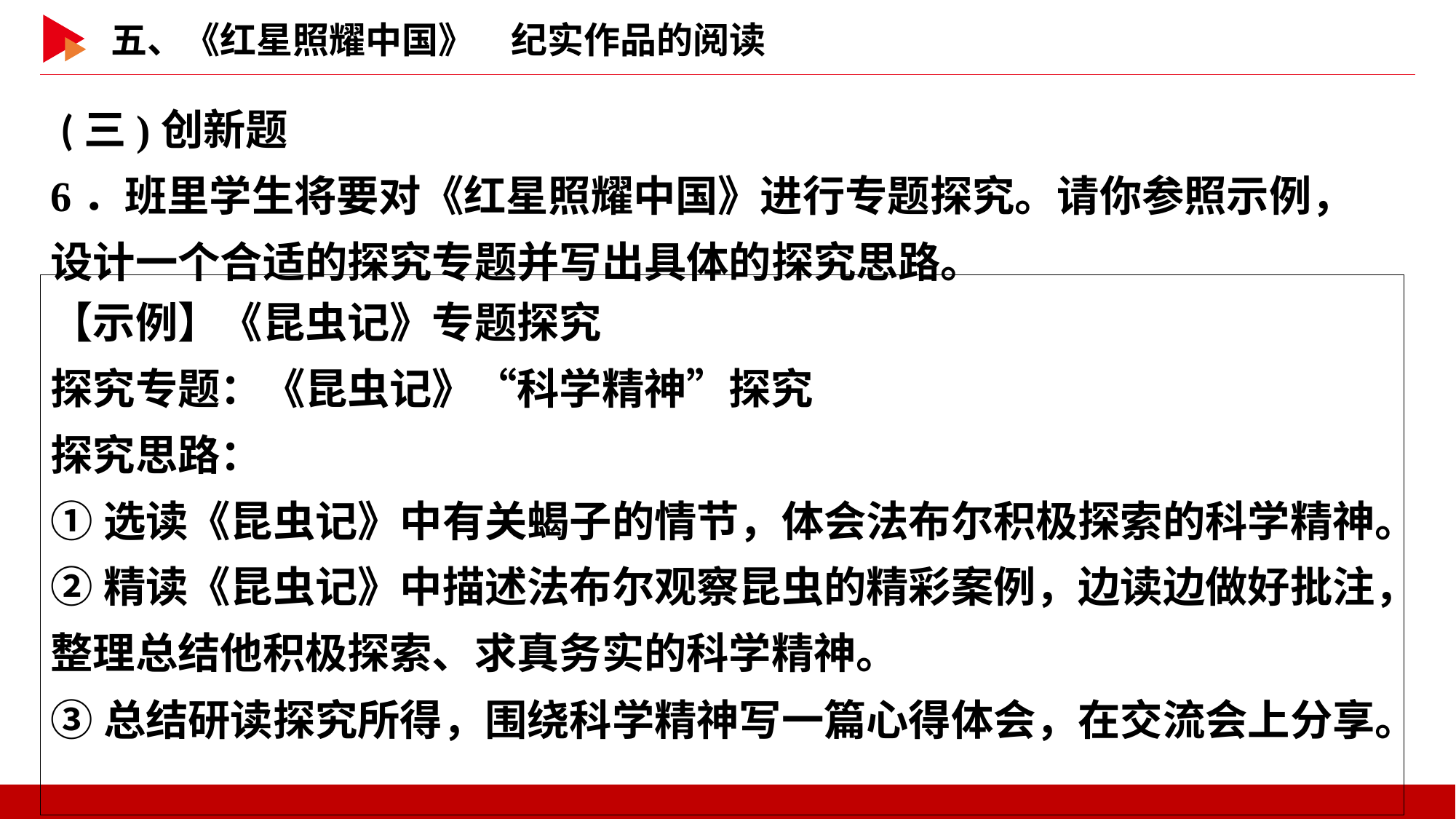

(三)创新题
6．班里学生将要对《红星照耀中国》进行专题探究。请你参照示例，设计一个合适的探究专题并写出具体的探究思路。
【示例】《昆虫记》专题探究
探究专题：《昆虫记》“科学精神”探究
探究思路：
①选读《昆虫记》中有关蝎子的情节，体会法布尔积极探索的科学精神。
②精读《昆虫记》中描述法布尔观察昆虫的精彩案例，边读边做好批注，整理总结他积极探索、求真务实的科学精神。
③总结研读探究所得，围绕科学精神写一篇心得体会，在交流会上分享。